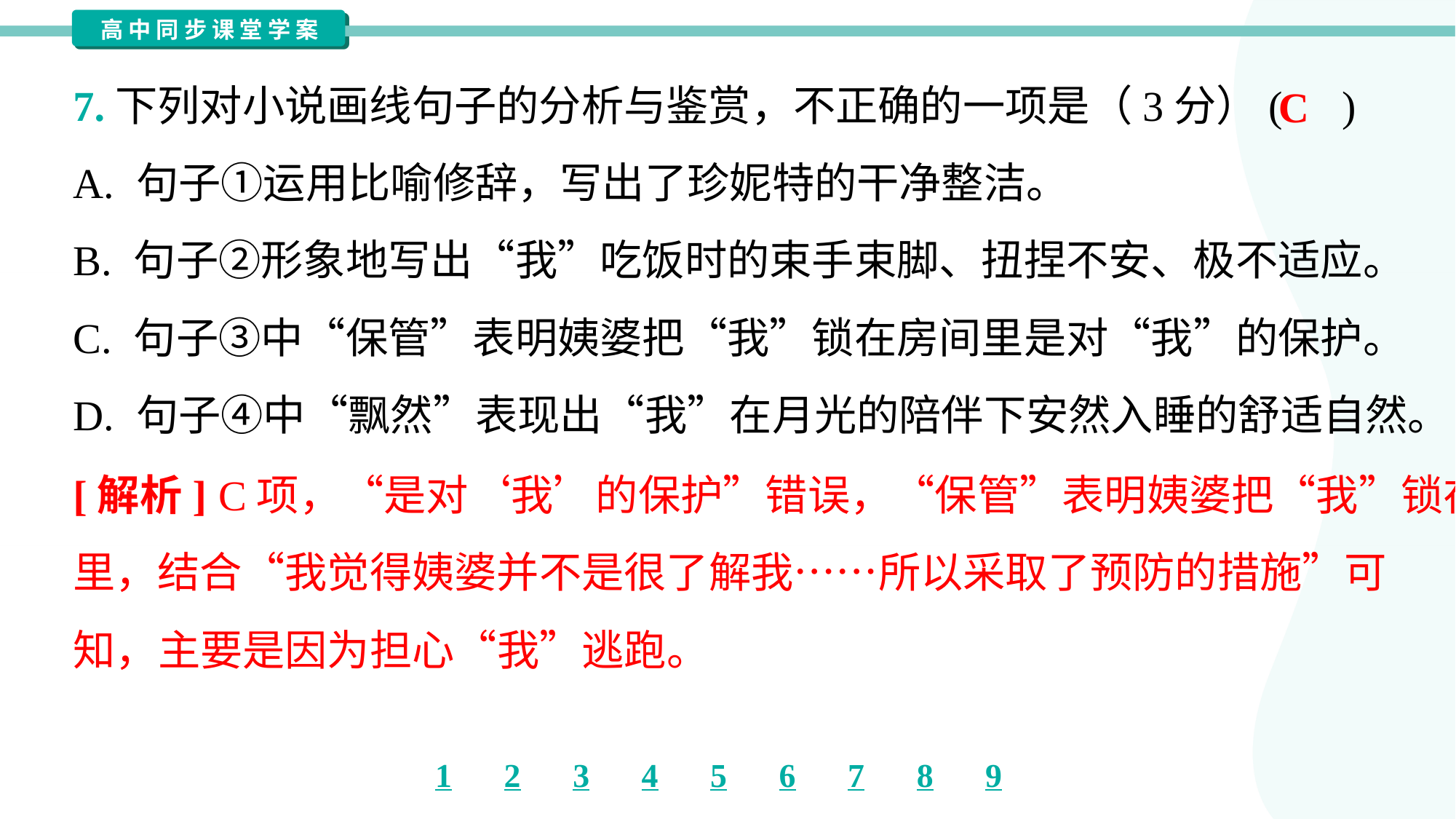

7.下列对小说画线句子的分析与鉴赏，不正确的一项是（3分）(     )
C
A. 句子①运用比喻修辞，写出了珍妮特的干净整洁。
B. 句子②形象地写出“我”吃饭时的束手束脚、扭捏不安、极不适应。
C. 句子③中“保管”表明姨婆把“我”锁在房间里是对“我”的保护。
D. 句子④中“飘然”表现出“我”在月光的陪伴下安然入睡的舒适自然。
[解析] C项，“是对‘我’的保护”错误，“保管”表明姨婆把“我”锁在房间
里，结合“我觉得姨婆并不是很了解我……所以采取了预防的措施”可
知，主要是因为担心“我”逃跑。